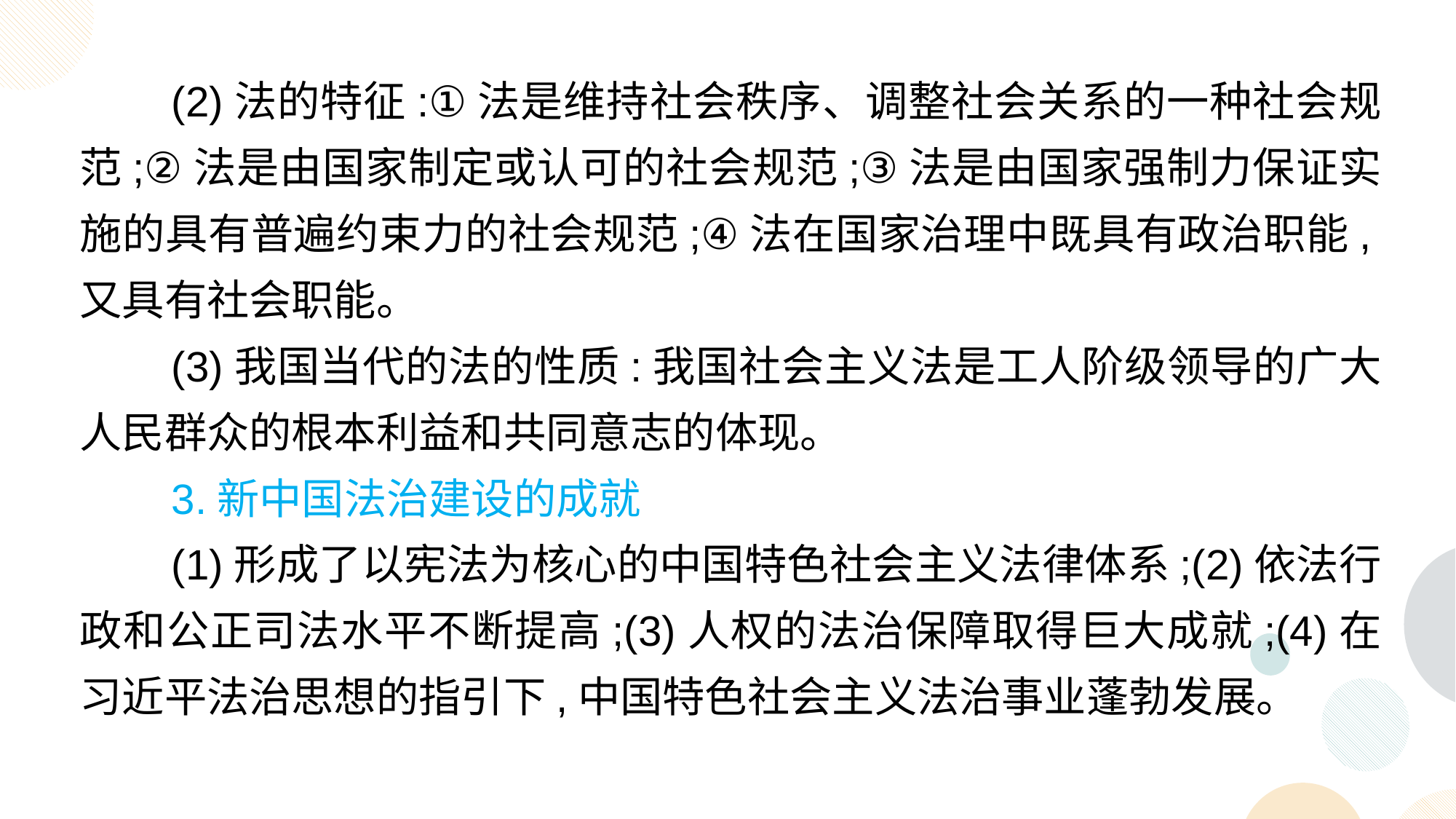

(2)法的特征:①法是维持社会秩序、调整社会关系的一种社会规范;②法是由国家制定或认可的社会规范;③法是由国家强制力保证实施的具有普遍约束力的社会规范;④法在国家治理中既具有政治职能,又具有社会职能。
(3)我国当代的法的性质:我国社会主义法是工人阶级领导的广大人民群众的根本利益和共同意志的体现。
3.新中国法治建设的成就
(1)形成了以宪法为核心的中国特色社会主义法律体系;(2)依法行政和公正司法水平不断提高;(3)人权的法治保障取得巨大成就;(4)在习近平法治思想的指引下,中国特色社会主义法治事业蓬勃发展。